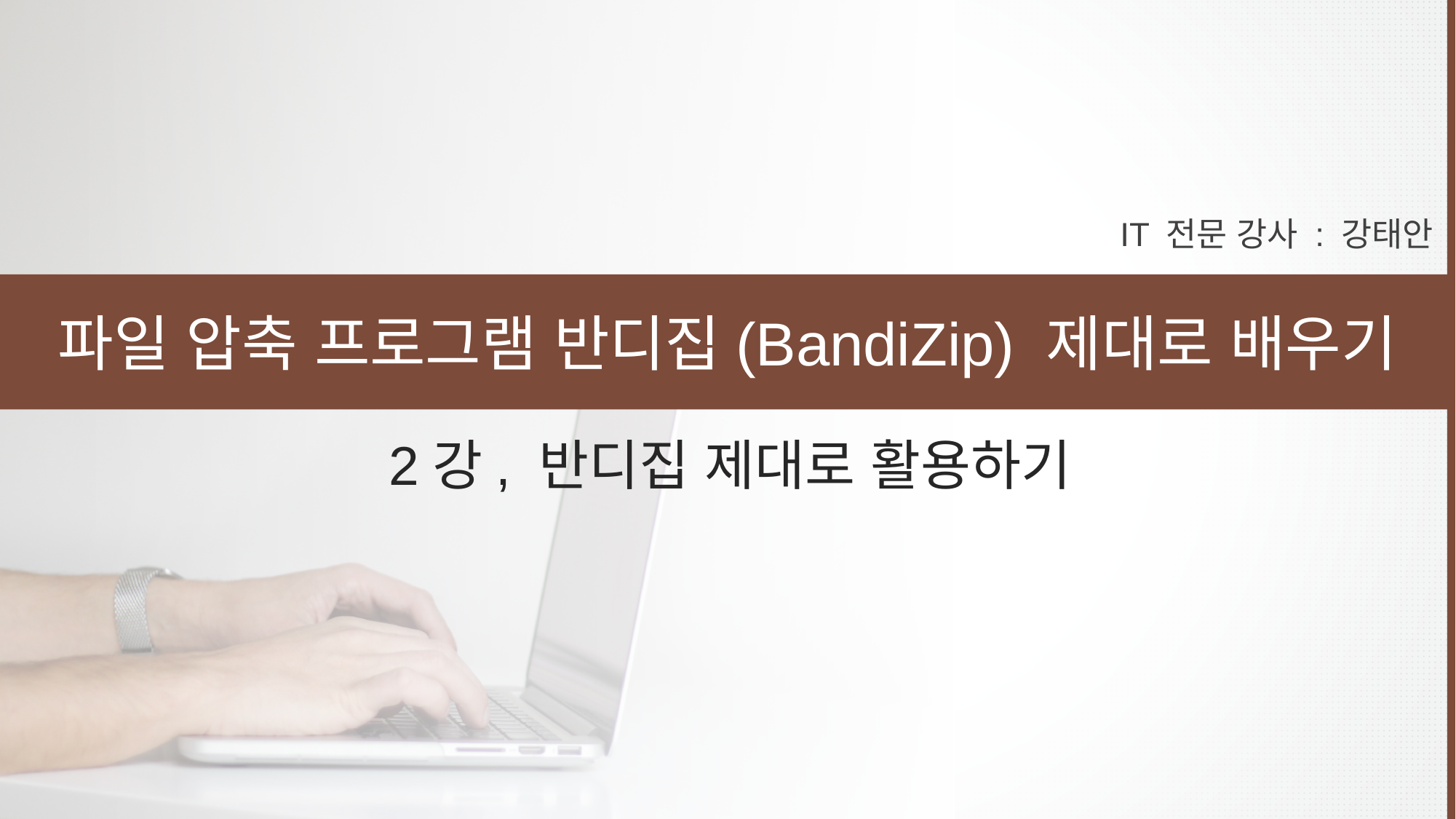

IT 전문 강사 : 강태안
파일 압축 프로그램 반디집(BandiZip) 제대로 배우기
2강, 반디집 제대로 활용하기